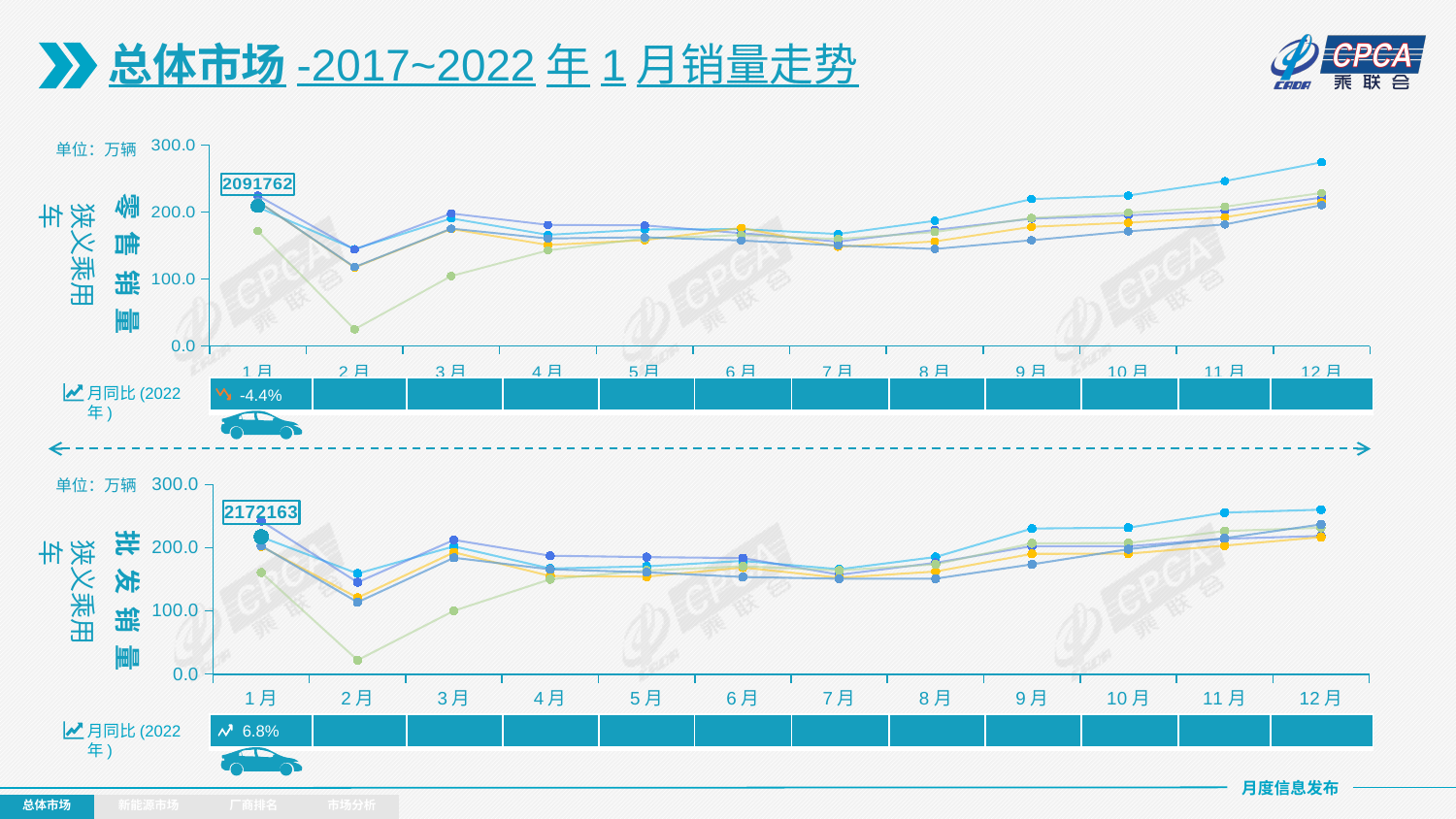

总体市场-2017~2022年1月销量走势
单位：万辆

### Chart

| Category | Y2017 | Y2018 | Y2019 | Y2020 | Y2021 | Y2022 |
|---|---|---|---|---|---|---|
| 1月 | 2076224.0 | 2247837.0 | 2161871.0 | 1720386.0 | 2160400.0 | 2091762.0 |
| 2月 | 1448249.0 | 1441716.0 | 1174089.0 | 250412.0 | 1179689.0 | None |
| 3月 | 1906995.0 | 1979714.0 | 1749038.0 | 1046263.0 | 1754441.0 | None |
| 4月 | 1661333.0 | 1810383.0 | 1509658.0 | 1429067.0 | 1606715.0 | None |
| 5月 | 1741077.0 | 1802589.0 | 1582266.0 | 1607532.0 | 1625691.0 | None |
| 6月 | 1747314.0 | 1686977.0 | 1766173.0 | 1658543.0 | 1577387.0 | None |
| 7月 | 1674007.0 | 1560518.0 | 1483384.0 | 1599482.0 | 1501928.0 | None |
| 8月 | 1871143.0 | 1734188.0 | 1563249.0 | 1703264.0 | 1450718.0 | None |
| 9月 | 2195270.0 | 1903800.0 | 1781411.0 | 1913436.0 | 1581461.0 | None |
| 10月 | 2248959.0 | 1952668.0 | 1843406.0 | 1991980.0 | 1713906.0 | None |
| 11月 | 2464088.0 | 2020033.0 | 1926493.0 | 2081170.0 | 1816467.0 | None |
| 12月 | 2745529.0 | 2217441.0 | 2146020.0 | 2287135.0 | 2105298.0 | None |
零  售  销  量
狭义乘用车
月同比(2022年)
| -4.4% |  |  |  |  |  |  |  |  |  |  |  |
| --- | --- | --- | --- | --- | --- | --- | --- | --- | --- | --- | --- |

单位：万辆

### Chart

| Category | Y2017 | Y2018 | Y2019 | Y2020 | Y2021 | Y2022 |
|---|---|---|---|---|---|---|
| 1月 | 2169315.0 | 2420799.0 | 2020089.0 | 1607471.0 | 2028417.0 | 2172163.0 |
| 2月 | 1590902.0 | 1452856.0 | 1208061.0 | 221805.0 | 1137529.0 | None |
| 3月 | 2020748.0 | 2121806.0 | 1926092.0 | 1001549.0 | 1840188.0 | None |
| 4月 | 1669973.0 | 1872082.0 | 1551257.0 | 1500960.0 | 1657176.0 | None |
| 5月 | 1704531.0 | 1850718.0 | 1541545.0 | 1639797.0 | 1610182.0 | None |
| 6月 | 1790228.0 | 1834864.0 | 1686389.0 | 1705522.0 | 1536094.0 | None |
| 7月 | 1658163.0 | 1572086.0 | 1524897.0 | 1639912.0 | 1509037.0 | None |
| 8月 | 1852642.0 | 1760341.0 | 1622974.0 | 1736255.0 | 1510655.0 | None |
| 9月 | 2301961.0 | 2024023.0 | 1902201.0 | 2068628.0 | 1736466.0 | None |
| 10月 | 2316035.0 | 2021819.0 | 1904716.0 | 2072289.0 | 1975486.0 | None |
| 11月 | 2554114.0 | 2141144.0 | 2032727.0 | 2262471.0 | 2150438.0 | None |
| 12月 | 2600013.0 | 2184763.0 | 2166583.0 | 2313783.0 | 2366811.0 | None |
批  发  销  量
狭义乘用车
月同比(2022年)
| 6.8% |  |  |  |  |  |  |  |  |  |  |  |
| --- | --- | --- | --- | --- | --- | --- | --- | --- | --- | --- | --- |

5